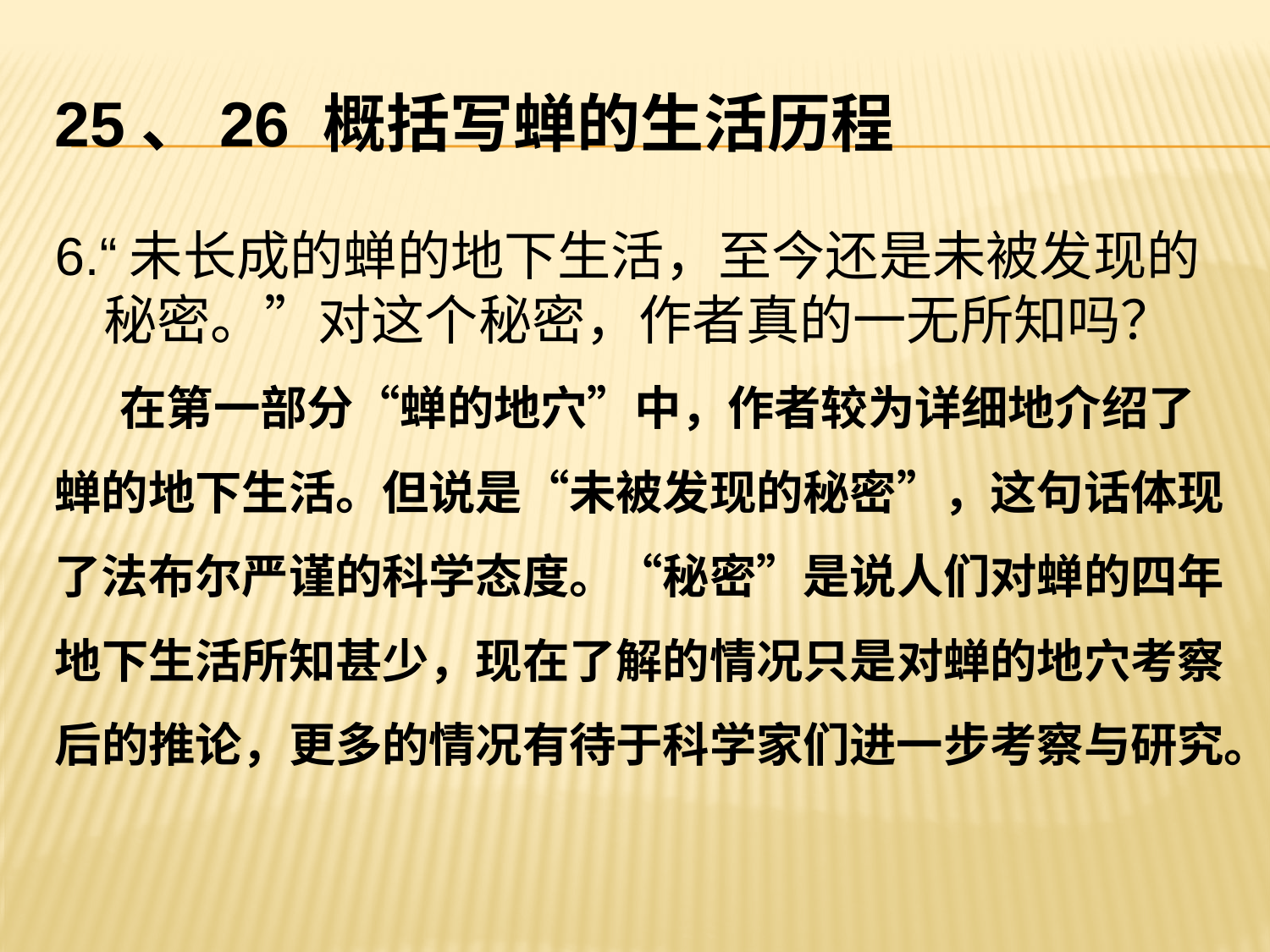

# 25、26 概括写蝉的生活历程
6.“未长成的蝉的地下生活，至今还是未被发现的秘密。”对这个秘密，作者真的一无所知吗？
在第一部分“蝉的地穴”中，作者较为详细地介绍了蝉的地下生活。但说是“未被发现的秘密”，这句话体现了法布尔严谨的科学态度。“秘密”是说人们对蝉的四年地下生活所知甚少，现在了解的情况只是对蝉的地穴考察后的推论，更多的情况有待于科学家们进一步考察与研究。